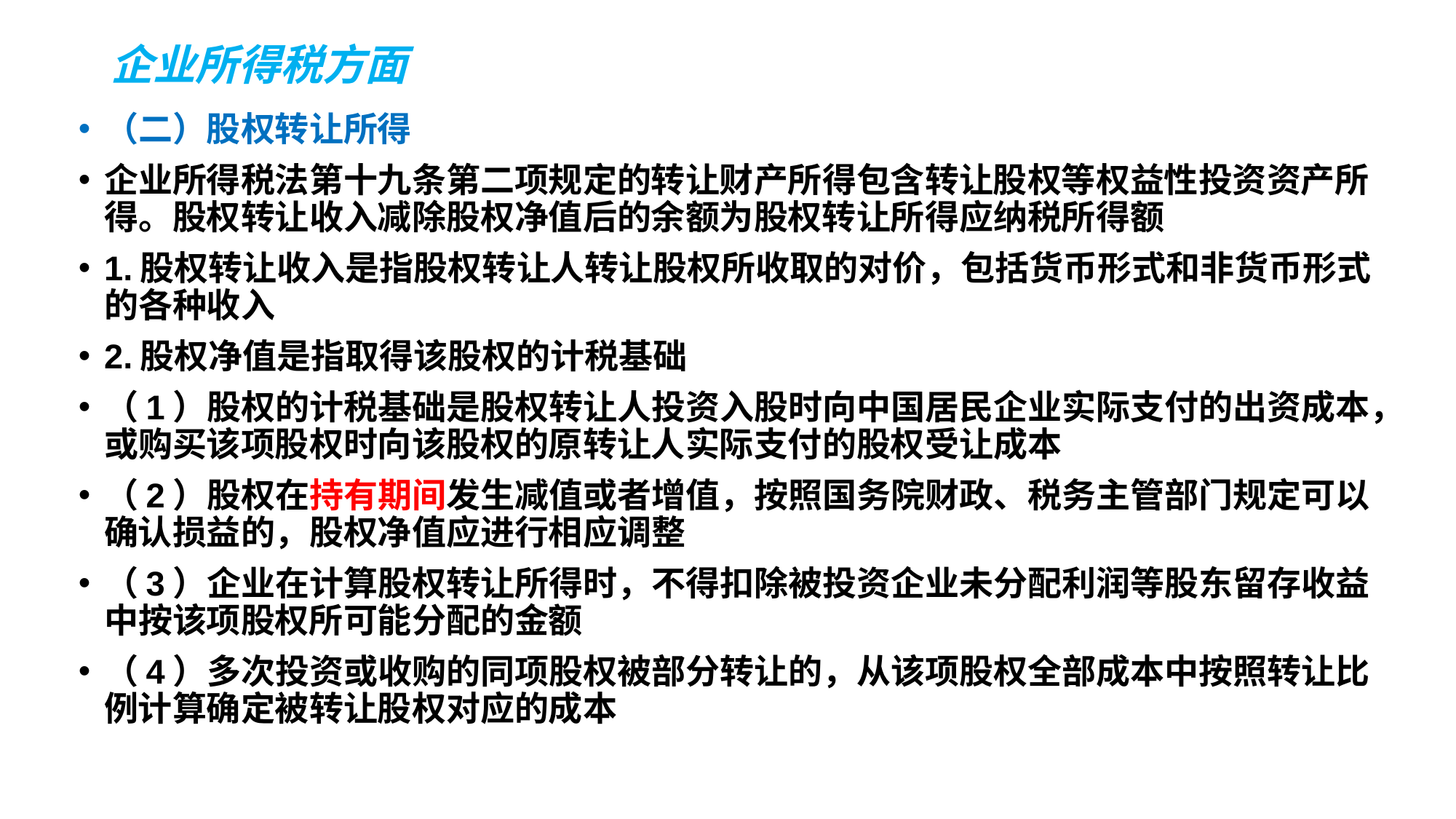

# 企业所得税方面
（二）股权转让所得
企业所得税法第十九条第二项规定的转让财产所得包含转让股权等权益性投资资产所得。股权转让收入减除股权净值后的余额为股权转让所得应纳税所得额
1.股权转让收入是指股权转让人转让股权所收取的对价，包括货币形式和非货币形式的各种收入
2.股权净值是指取得该股权的计税基础
（1）股权的计税基础是股权转让人投资入股时向中国居民企业实际支付的出资成本，或购买该项股权时向该股权的原转让人实际支付的股权受让成本
（2）股权在持有期间发生减值或者增值，按照国务院财政、税务主管部门规定可以确认损益的，股权净值应进行相应调整
（3）企业在计算股权转让所得时，不得扣除被投资企业未分配利润等股东留存收益中按该项股权所可能分配的金额
（4）多次投资或收购的同项股权被部分转让的，从该项股权全部成本中按照转让比例计算确定被转让股权对应的成本